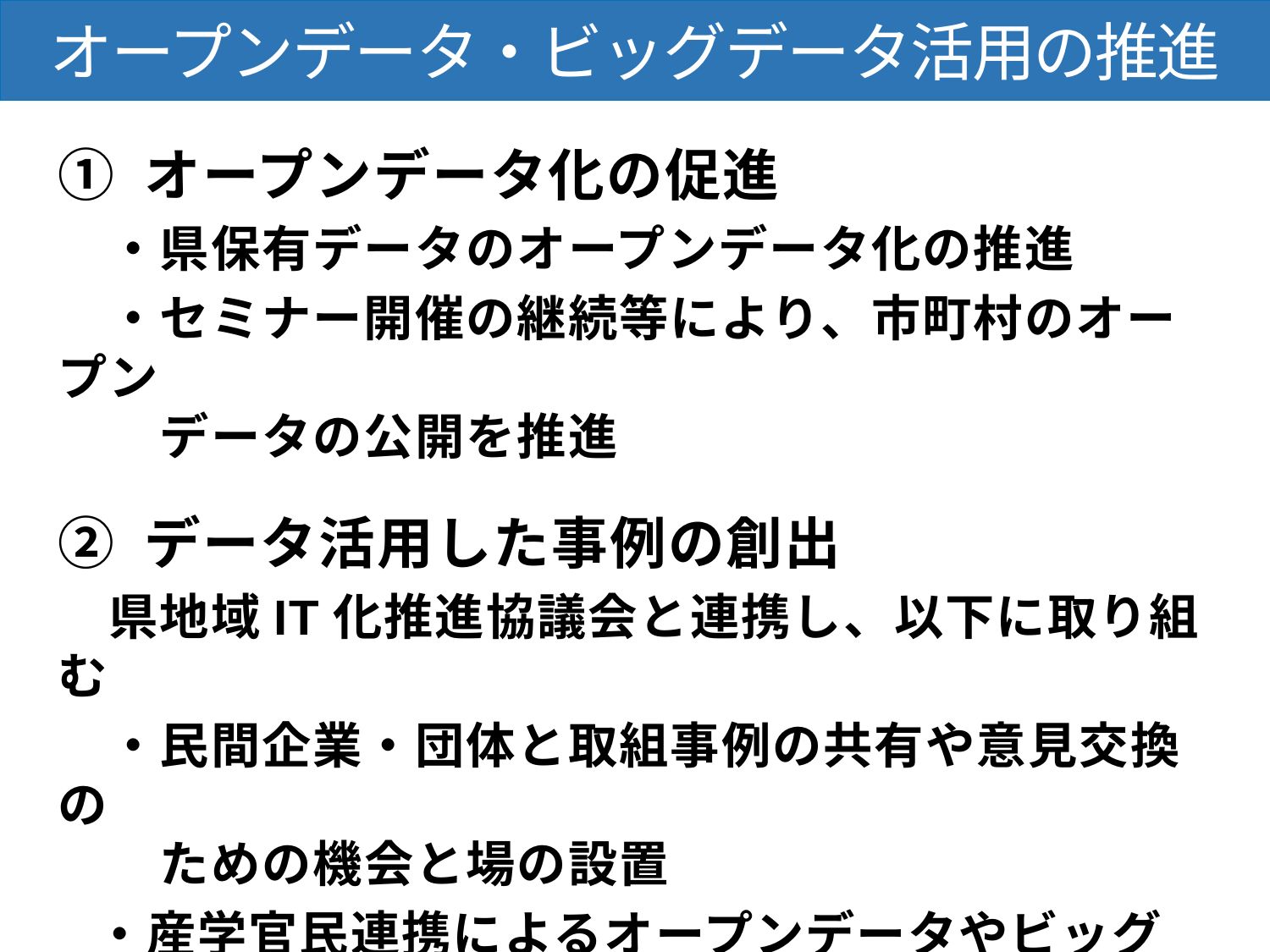

オープンデータ・ビッグデータ活用の推進
① オープンデータ化の促進
　・県保有データのオープンデータ化の推進
　・セミナー開催の継続等により、市町村のオープン
　　データの公開を推進
② データ活用した事例の創出
　県地域IT化推進協議会と連携し、以下に取り組む
　・民間企業・団体と取組事例の共有や意見交換の
　　ための機会と場の設置
  ・産学官民連携によるオープンデータやビッグデータ
　　の活用事例の創出を促す。